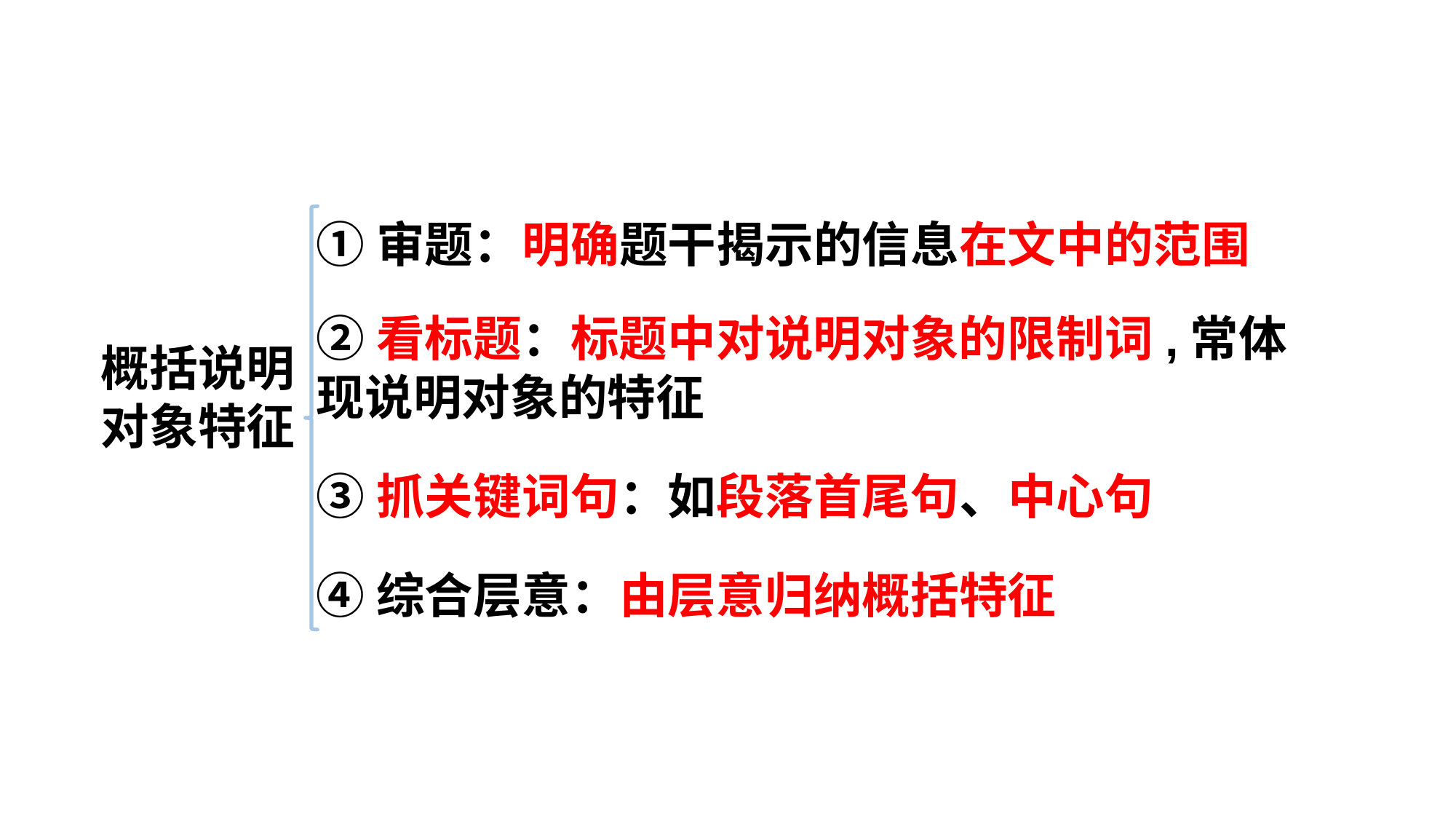

①审题：明确题干揭示的信息在文中的范围
②看标题：标题中对说明对象的限制词,常体现说明对象的特征
概括说明对象特征
③抓关键词句：如段落首尾句、中心句
④综合层意：由层意归纳概括特征